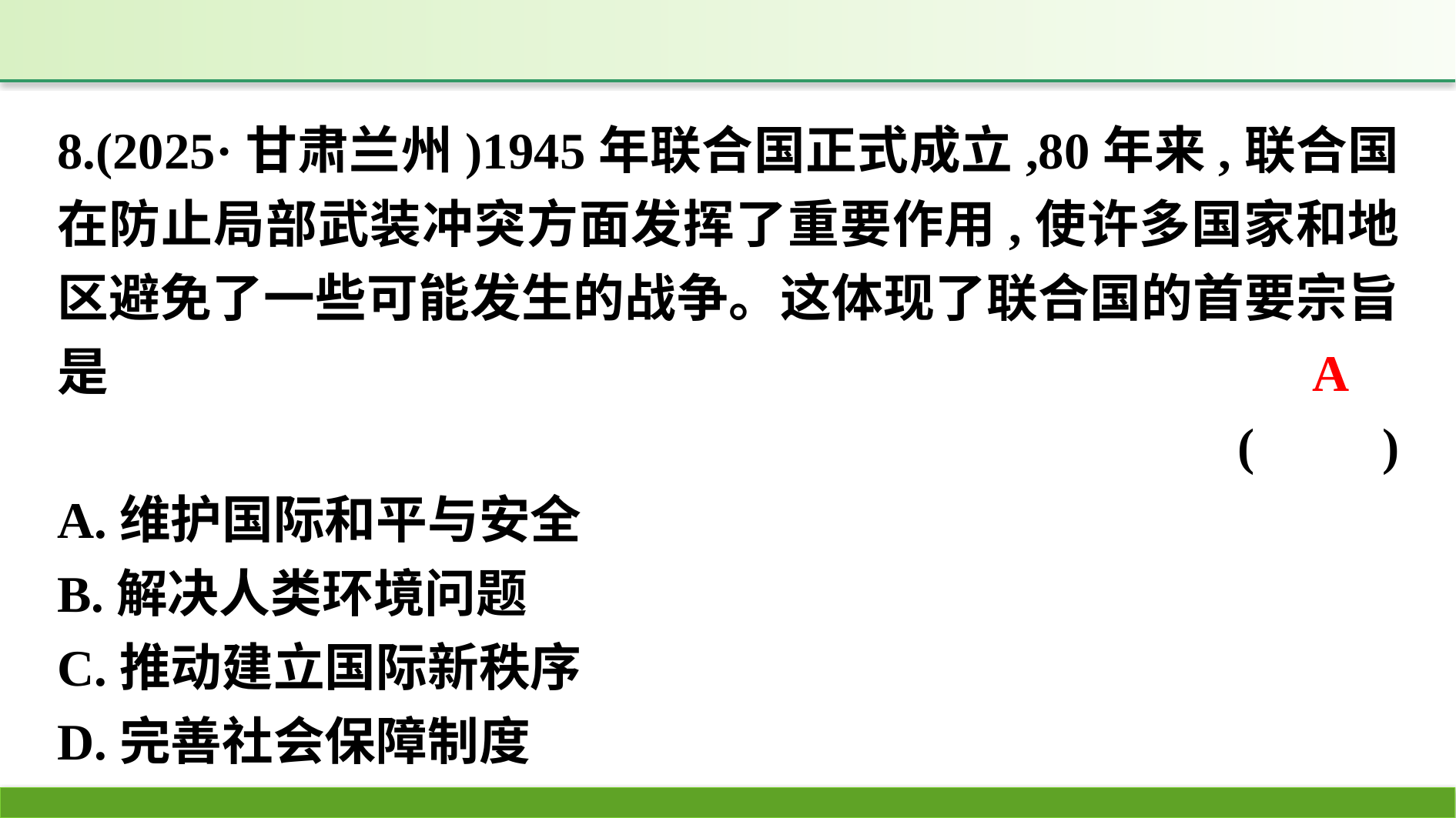

8.(2025·甘肃兰州)1945年联合国正式成立,80年来,联合国在防止局部武装冲突方面发挥了重要作用,使许多国家和地区避免了一些可能发生的战争。这体现了联合国的首要宗旨是
(　　)
A.维护国际和平与安全
B.解决人类环境问题
C.推动建立国际新秩序
D.完善社会保障制度
A